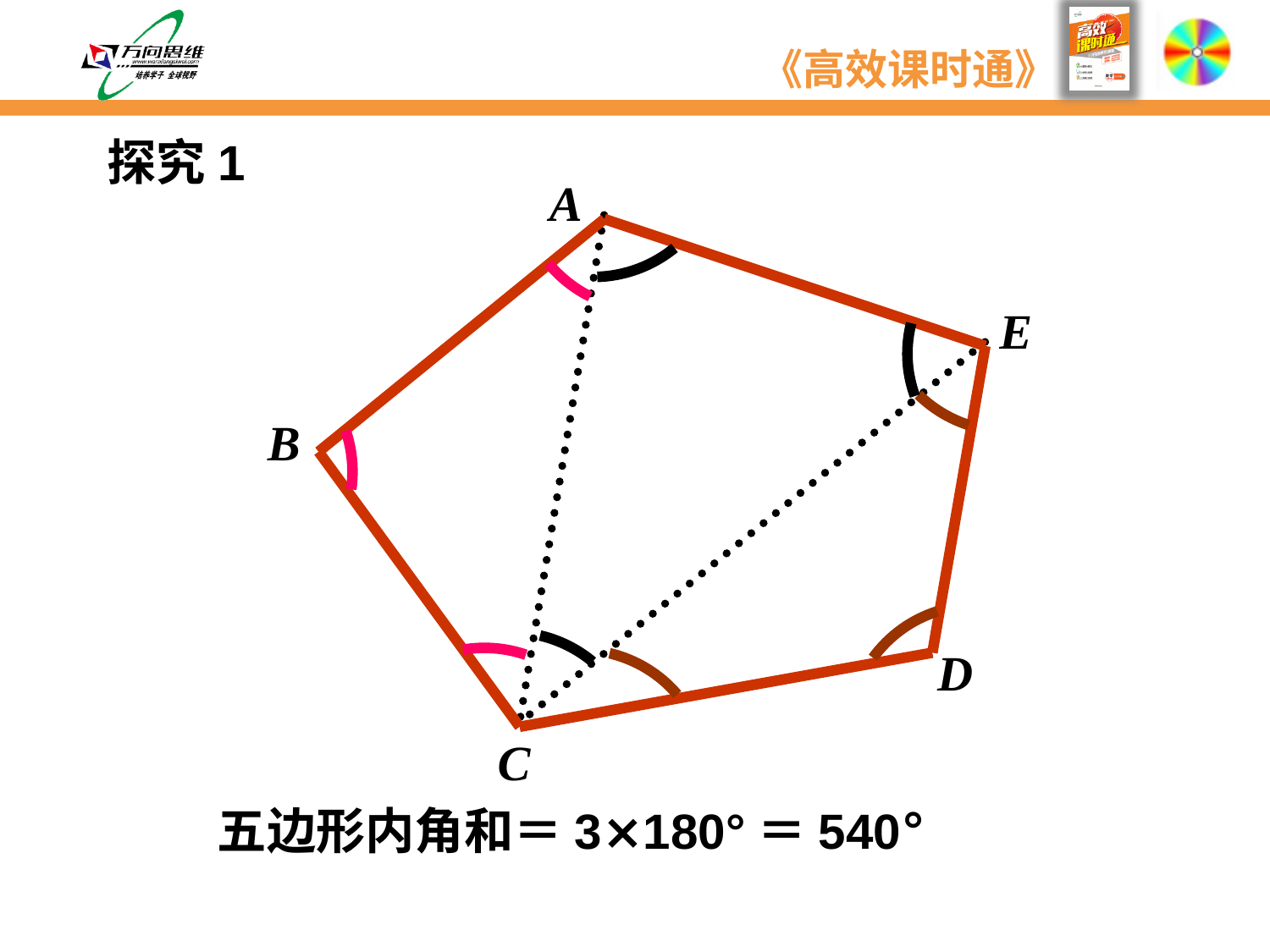

探究1
A

E

B

D

C
五边形内角和＝3×180°＝540°